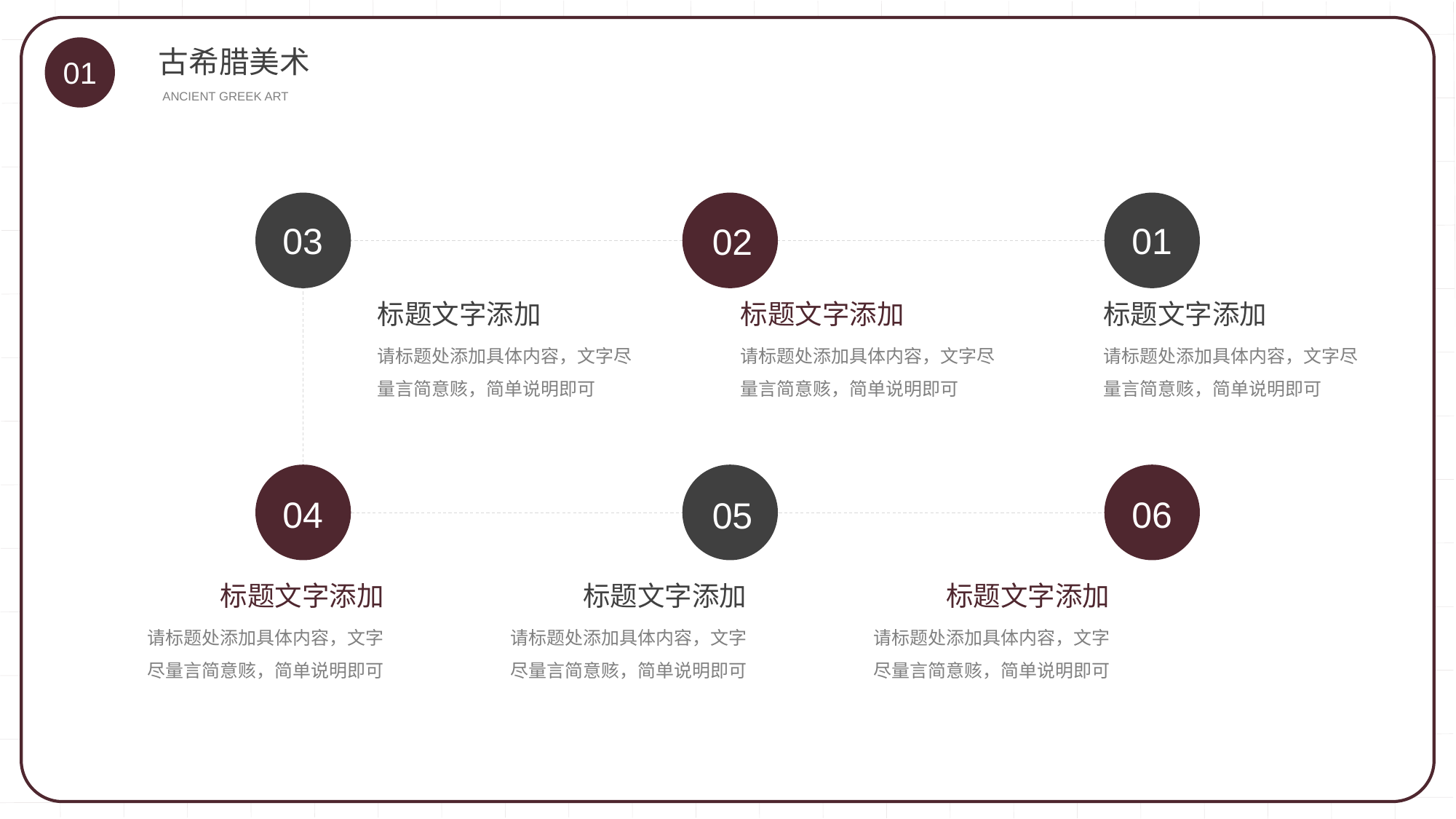

古希腊美术
01
ANCIENT GREEK ART

03
标题文字添加
请标题处添加具体内容，文字尽量言简意赅，简单说明即可

01
标题文字添加
请标题处添加具体内容，文字尽量言简意赅，简单说明即可
02
标题文字添加
请标题处添加具体内容，文字尽量言简意赅，简单说明即可

05
标题文字添加
请标题处添加具体内容，文字尽量言简意赅，简单说明即可

04
06
标题文字添加
标题文字添加
请标题处添加具体内容，文字尽量言简意赅，简单说明即可
请标题处添加具体内容，文字尽量言简意赅，简单说明即可